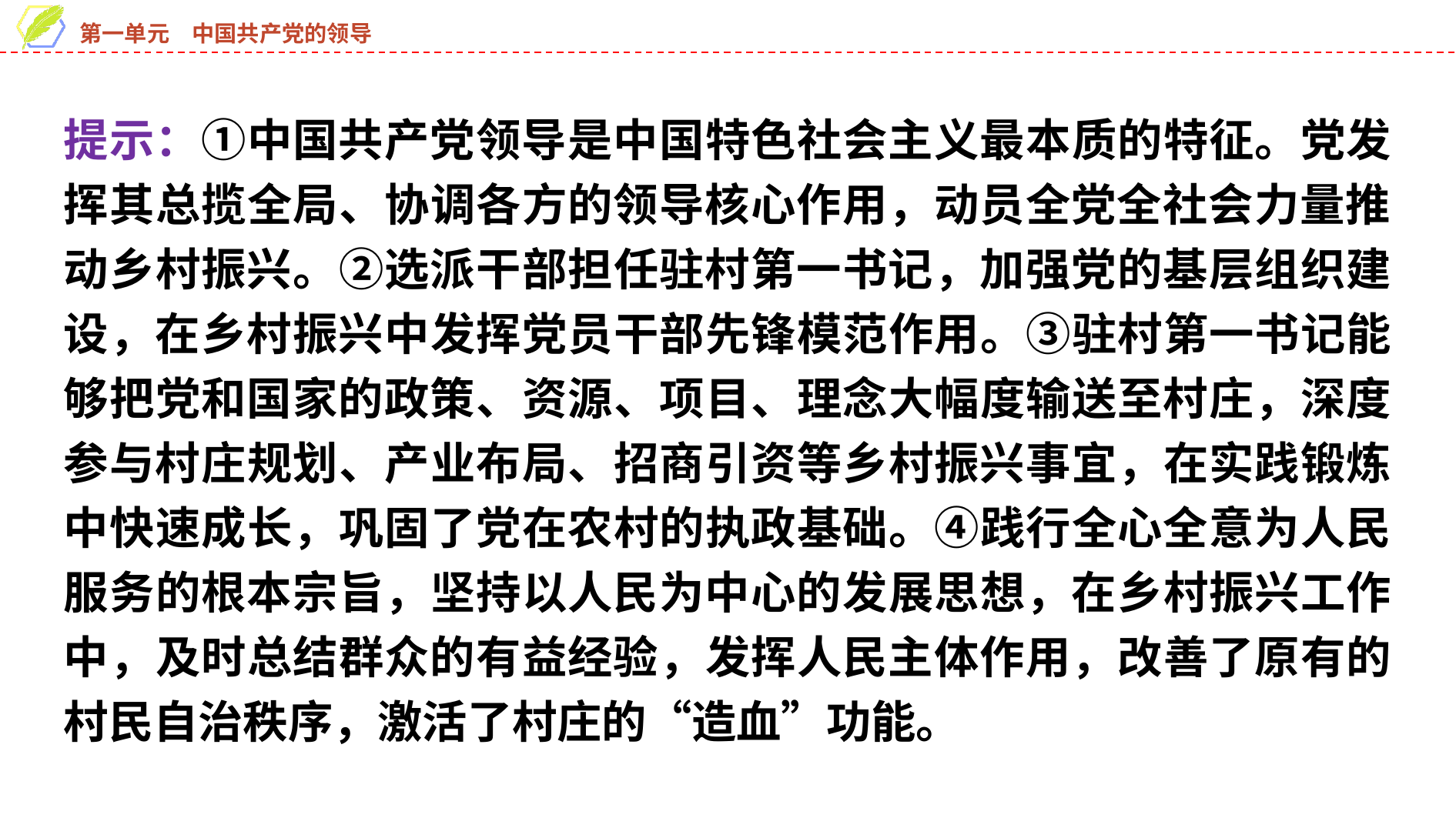

提示：①中国共产党领导是中国特色社会主义最本质的特征。党发挥其总揽全局、协调各方的领导核心作用，动员全党全社会力量推动乡村振兴。②选派干部担任驻村第一书记，加强党的基层组织建设，在乡村振兴中发挥党员干部先锋模范作用。③驻村第一书记能够把党和国家的政策、资源、项目、理念大幅度输送至村庄，深度参与村庄规划、产业布局、招商引资等乡村振兴事宜，在实践锻炼中快速成长，巩固了党在农村的执政基础。④践行全心全意为人民服务的根本宗旨，坚持以人民为中心的发展思想，在乡村振兴工作中，及时总结群众的有益经验，发挥人民主体作用，改善了原有的村民自治秩序，激活了村庄的“造血”功能。